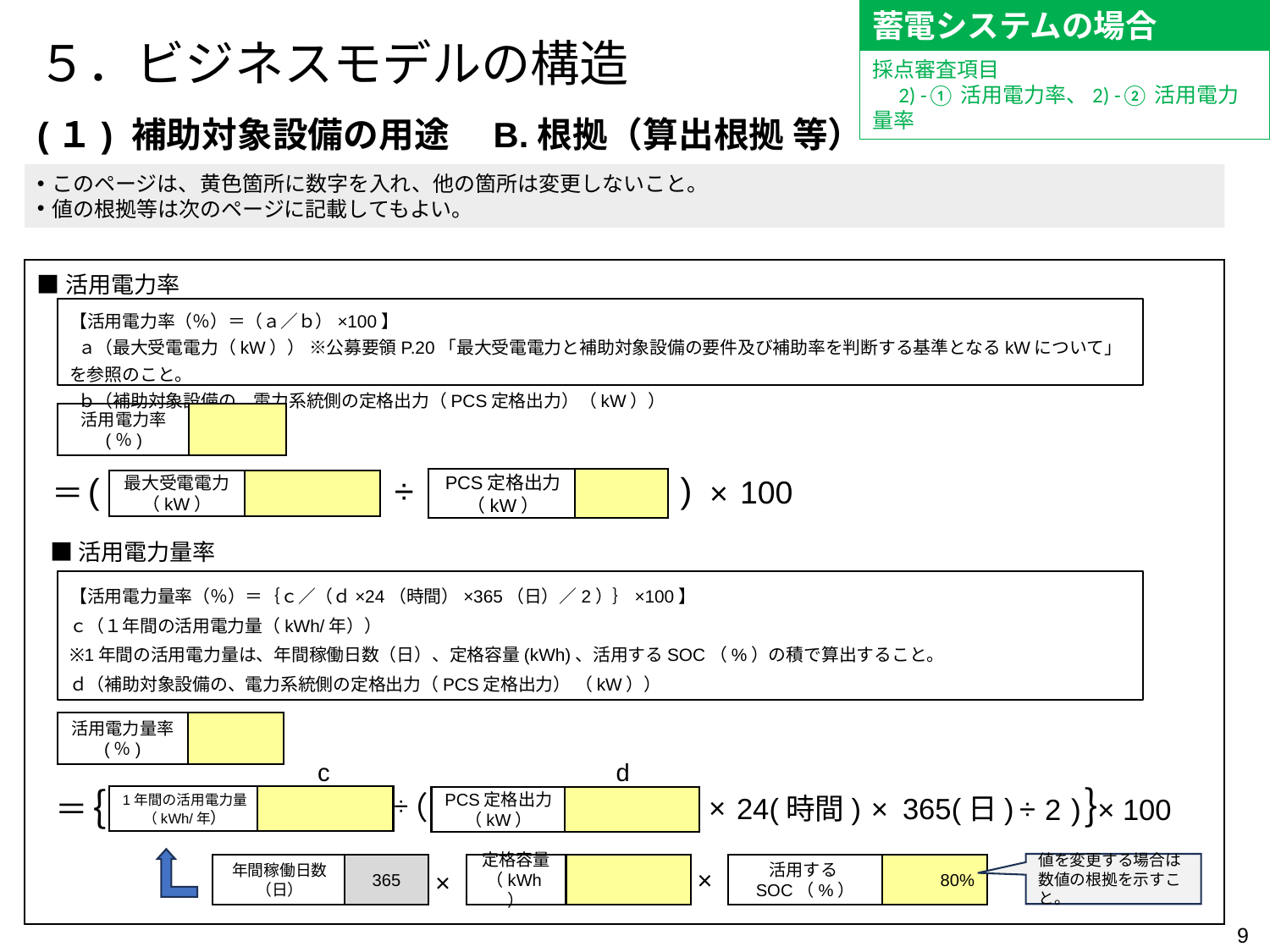

蓄電システムの場合
# ５．ビジネスモデルの構造
採点審査項目
　2) -①活用電力率、2) -②活用電力量率
(１) 補助対象設備の用途　B.根拠（算出根拠 等）
このページは、黄色箇所に数字を入れ、他の箇所は変更しないこと。
値の根拠等は次のページに記載してもよい。

■活用電力率
【活用電力率（％）＝（ａ／ｂ）×100】
 ａ（最大受電電力（kW）） ※公募要領P.20「最大受電電力と補助対象設備の要件及び補助率を判断する基準となるkWについて」を参照のこと。
 ｂ（補助対象設備の、電力系統側の定格出力（PCS定格出力）（kW））

活用電力率
(％)
)
(
÷
100
×
PCS定格出力
（kW）

最大受電電力
（kW）
＝
■活用電力量率
【活用電力量率（％）＝｛ｃ／（ｄ×24（時間）×365（日）／2）｝×100】
ｃ（１年間の活用電力量（kWh/年））
※1年間の活用電力量は、年間稼働日数（日）、定格容量(kWh)、活用するSOC（%）の積で算出すること。
ｄ（補助対象設備の、電力系統側の定格出力（PCS定格出力） （kW））
活用電力量率
(％)

d
c
｝
｛
2 )  × 100
÷
24(時間)
×
365(日)
（
＝
÷
×
1年間の活用電力量
（kWh/年）

PCS定格出力
（kW）

値を変更する場合は
数値の根拠を示すこと。
年間稼働日数
（日）
365
定格容量
（kWh）

活用するSOC（%）
80%
×
×